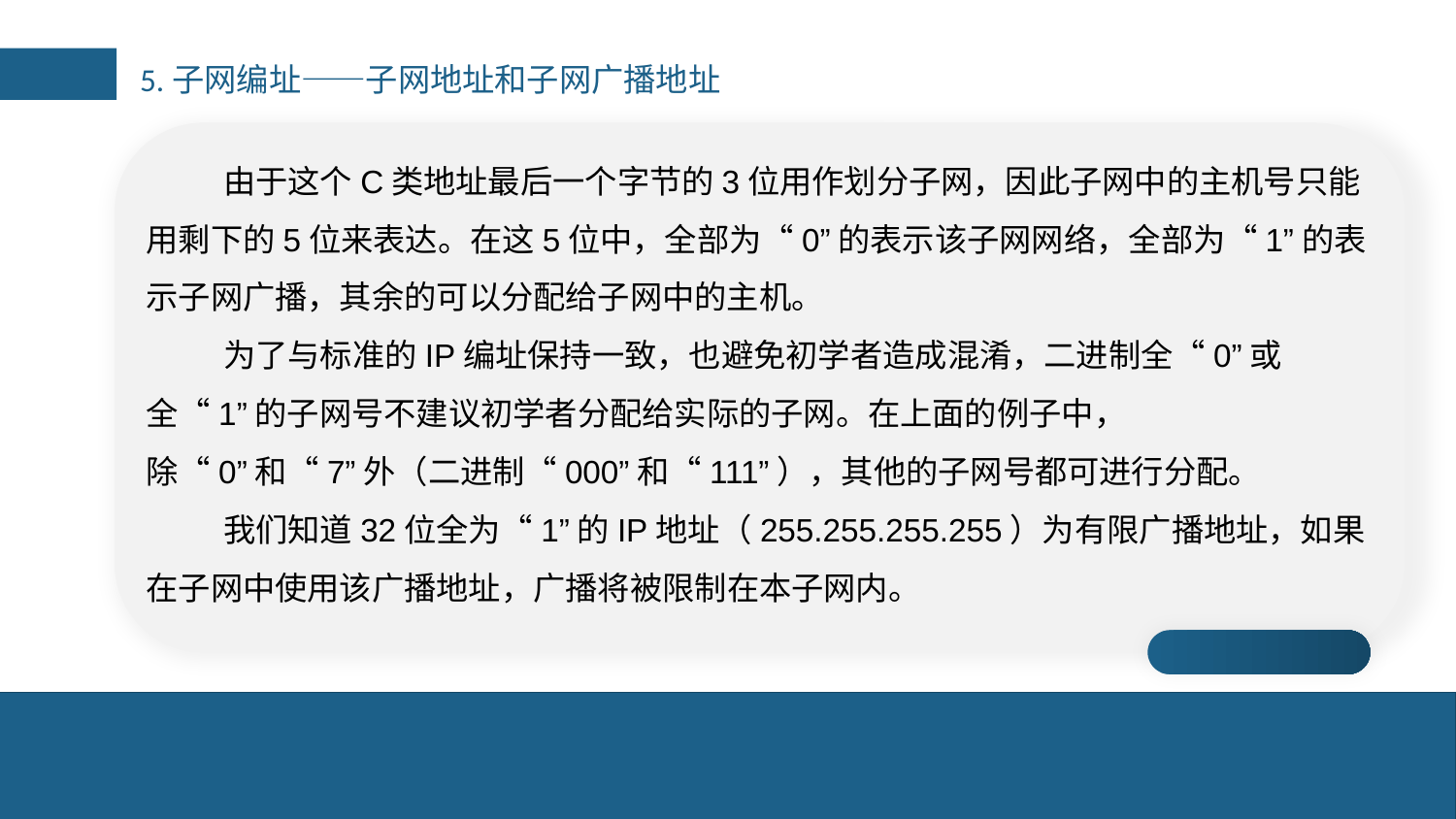

5.子网编址——子网地址和子网广播地址

由于这个C类地址最后一个字节的3位用作划分子网，因此子网中的主机号只能用剩下的5位来表达。在这5位中，全部为“0”的表示该子网网络，全部为“1”的表示子网广播，其余的可以分配给子网中的主机。
为了与标准的IP编址保持一致，也避免初学者造成混淆，二进制全“0”或全“1”的子网号不建议初学者分配给实际的子网。在上面的例子中，除“0”和“7”外（二进制“000”和“111”），其他的子网号都可进行分配。
我们知道32位全为“1”的IP地址（255.255.255.255）为有限广播地址，如果在子网中使用该广播地址，广播将被限制在本子网内。